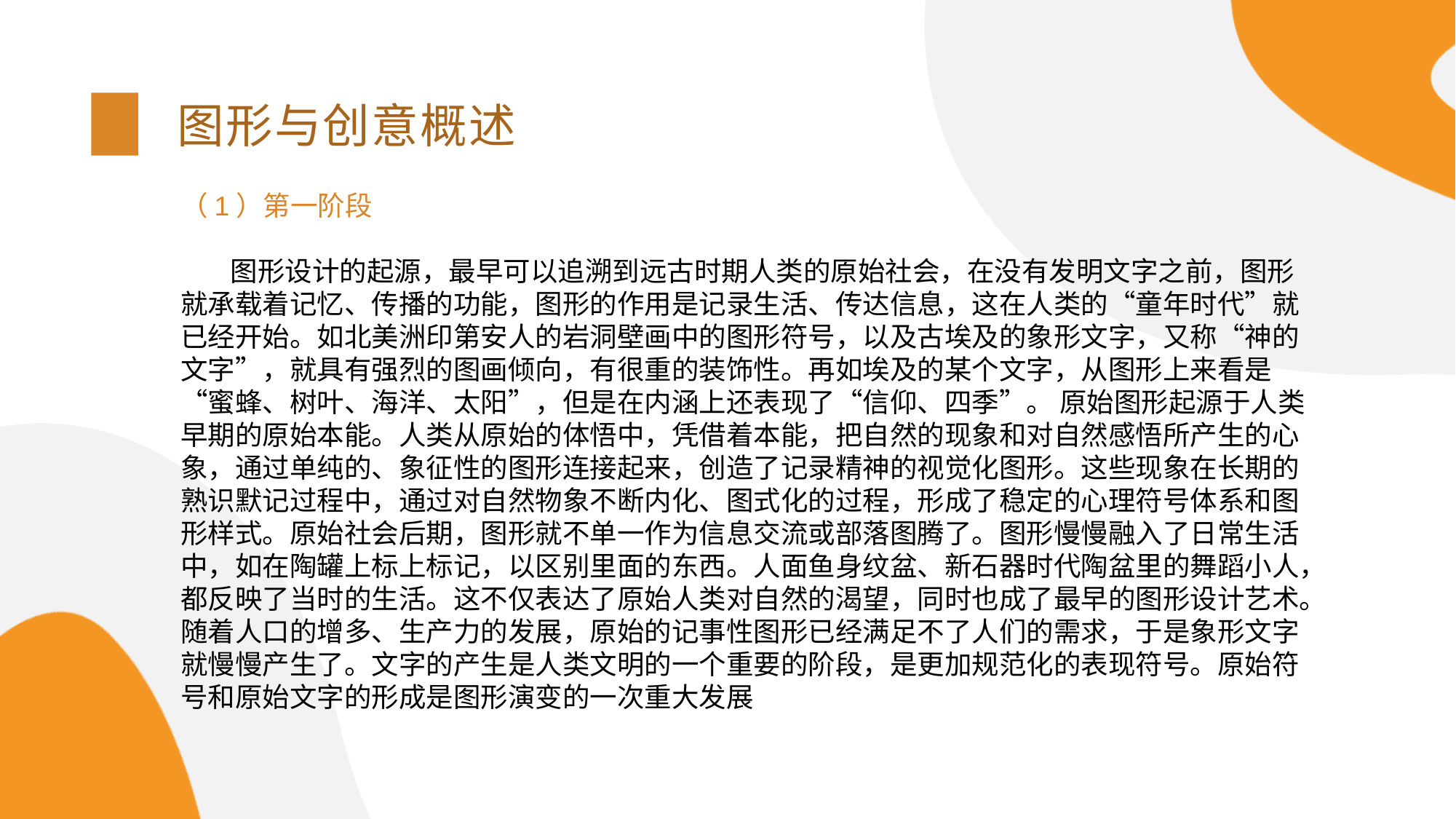

图形与创意概述

（1）第一阶段

       图形设计的起源，最早可以追溯到远古时期人类的原始社会，在没有发明文字之前，图形就承载着记忆、传播的功能，图形的作用是记录生活、传达信息，这在人类的“童年时代”就已经开始。如北美洲印第安人的岩洞壁画中的图形符号，以及古埃及的象形文字，又称“神的文字”，就具有强烈的图画倾向，有很重的装饰性。再如埃及的某个文字，从图形上来看是“蜜蜂、树叶、海洋、太阳”，但是在内涵上还表现了“信仰、四季”。 原始图形起源于人类早期的原始本能。人类从原始的体悟中，凭借着本能，把自然的现象和对自然感悟所产生的心象，通过单纯的、象征性的图形连接起来，创造了记录精神的视觉化图形。这些现象在长期的熟识默记过程中，通过对自然物象不断内化、图式化的过程，形成了稳定的心理符号体系和图形样式。原始社会后期，图形就不单一作为信息交流或部落图腾了。图形慢慢融入了日常生活中，如在陶罐上标上标记，以区别里面的东西。人面鱼身纹盆、新石器时代陶盆里的舞蹈小人，都反映了当时的生活。这不仅表达了原始人类对自然的渴望，同时也成了最早的图形设计艺术。随着人口的增多、生产力的发展，原始的记事性图形已经满足不了人们的需求，于是象形文字就慢慢产生了。文字的产生是人类文明的一个重要的阶段，是更加规范化的表现符号。原始符号和原始文字的形成是图形演变的一次重大发展